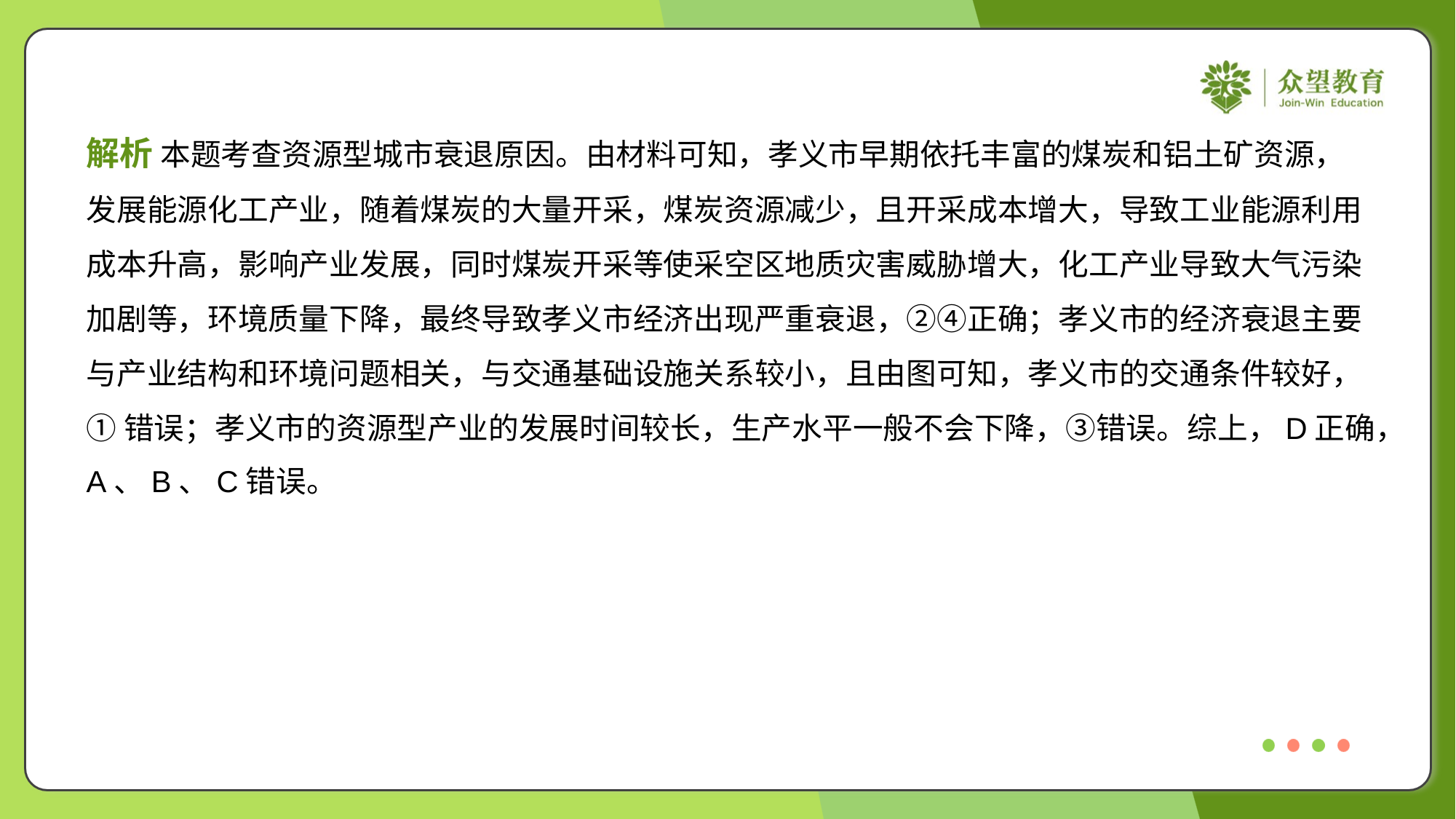

解析 本题考查资源型城市衰退原因。由材料可知，孝义市早期依托丰富的煤炭和铝土矿资源，
发展能源化工产业，随着煤炭的大量开采，煤炭资源减少，且开采成本增大，导致工业能源利用
成本升高，影响产业发展，同时煤炭开采等使采空区地质灾害威胁增大，化工产业导致大气污染
加剧等，环境质量下降，最终导致孝义市经济出现严重衰退，②④正确；孝义市的经济衰退主要
与产业结构和环境问题相关，与交通基础设施关系较小，且由图可知，孝义市的交通条件较好，
①错误；孝义市的资源型产业的发展时间较长，生产水平一般不会下降，③错误。综上，D正确，
A、B、C错误。